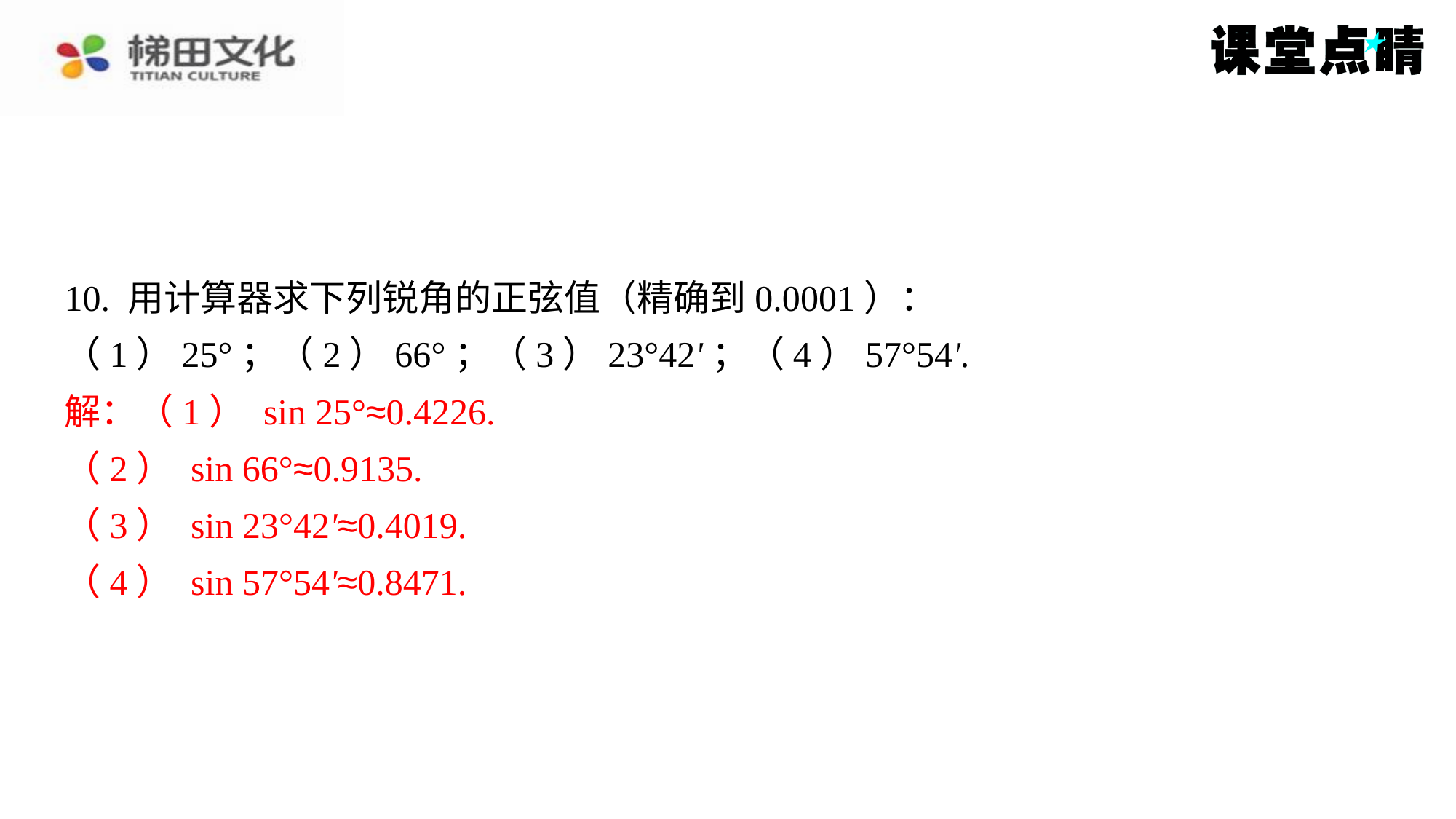

10. 用计算器求下列锐角的正弦值（精确到0.0001）：
（1）25°；（2）66°；（3）23°42'；（4）57°54'.
解：（1） sin 25°≈0.4226.
（2） sin 66°≈0.9135.
（3） sin 23°42'≈0.4019.
（4） sin 57°54'≈0.8471.
解：（1） sin 25°≈0.4226.
（2） sin 66°≈0.9135.
（3） sin 23°42'≈0.4019.
（4） sin 57°54'≈0.8471.